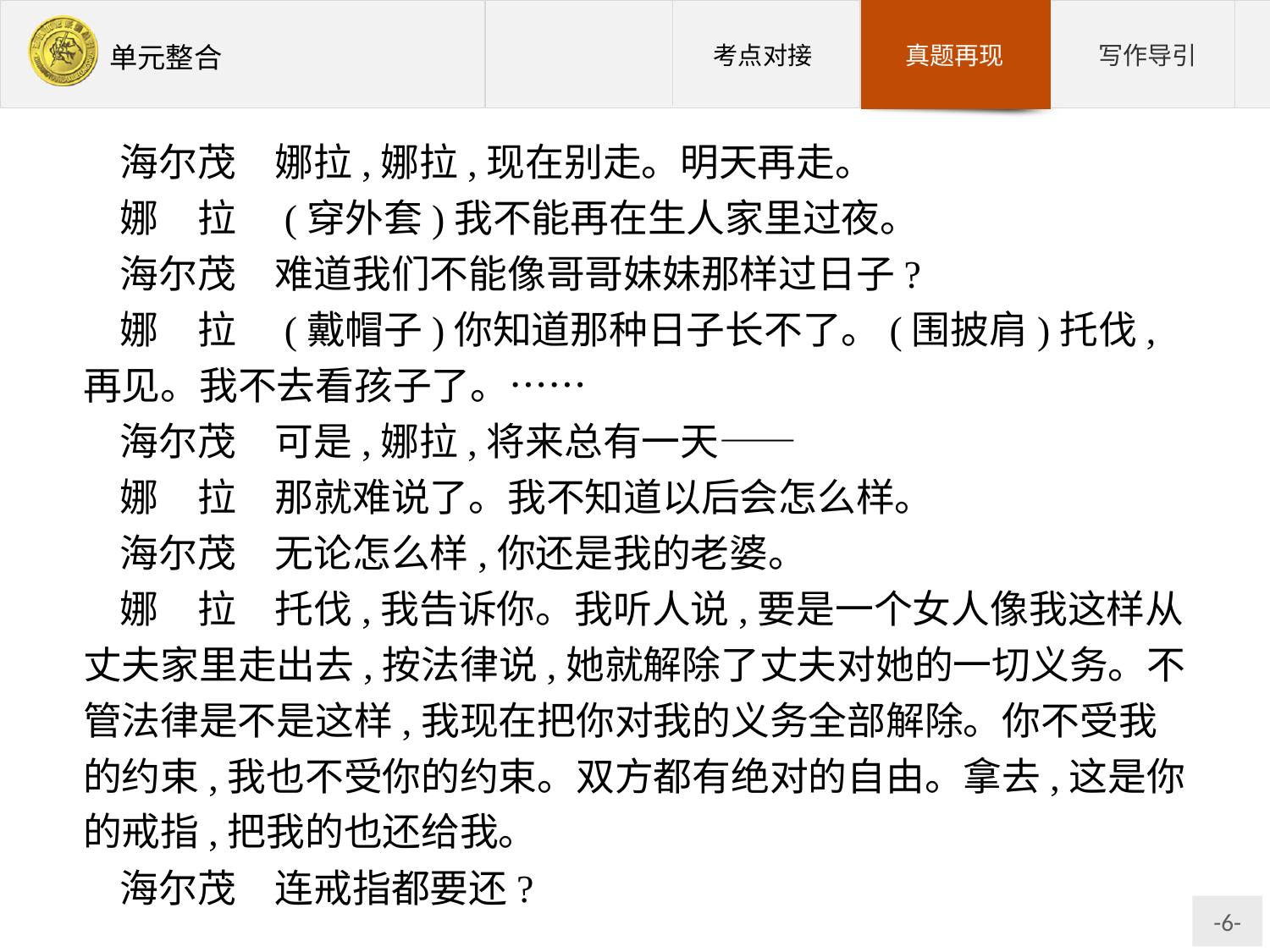

海尔茂　娜拉,娜拉,现在别走。明天再走。
娜　拉　(穿外套)我不能再在生人家里过夜。
海尔茂　难道我们不能像哥哥妹妹那样过日子?
娜　拉　(戴帽子)你知道那种日子长不了。(围披肩)托伐,再见。我不去看孩子了。……
海尔茂　可是,娜拉,将来总有一天——
娜　拉　那就难说了。我不知道以后会怎么样。
海尔茂　无论怎么样,你还是我的老婆。
娜　拉　托伐,我告诉你。我听人说,要是一个女人像我这样从丈夫家里走出去,按法律说,她就解除了丈夫对她的一切义务。不管法律是不是这样,我现在把你对我的义务全部解除。你不受我的约束,我也不受你的约束。双方都有绝对的自由。拿去,这是你的戒指,把我的也还给我。
海尔茂　连戒指都要还?